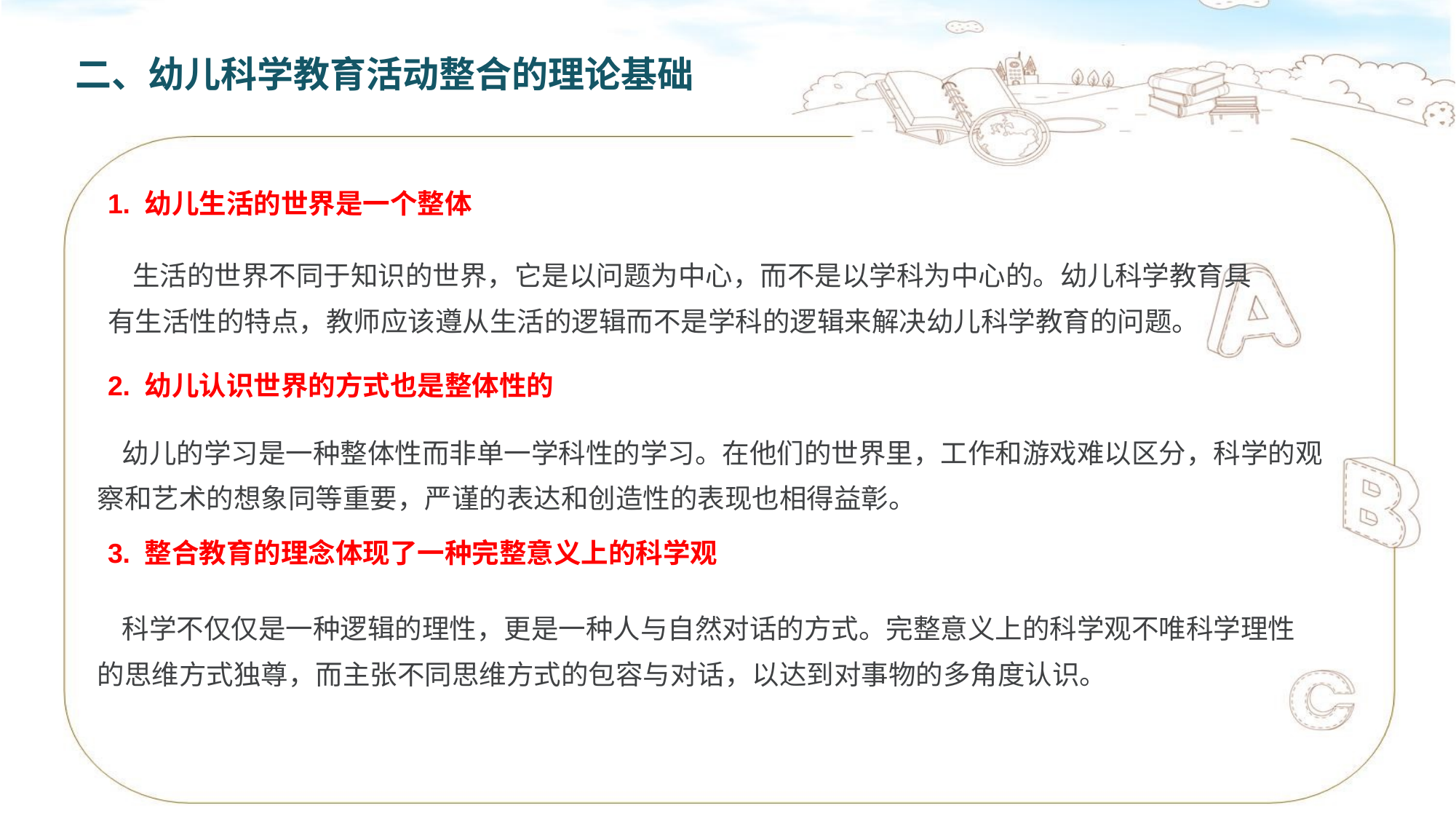

二、幼儿科学教育活动整合的理论基础
1. 幼儿生活的世界是一个整体
   生活的世界不同于知识的世界，它是以问题为中心，而不是以学科为中心的。幼儿科学教育具有生活性的特点，教师应该遵从生活的逻辑而不是学科的逻辑来解决幼儿科学教育的问题。
2. 幼儿认识世界的方式也是整体性的
   幼儿的学习是一种整体性而非单一学科性的学习。在他们的世界里，工作和游戏难以区分，科学的观察和艺术的想象同等重要，严谨的表达和创造性的表现也相得益彰。
3. 整合教育的理念体现了一种完整意义上的科学观
   科学不仅仅是一种逻辑的理性，更是一种人与自然对话的方式。完整意义上的科学观不唯科学理性
的思维方式独尊，而主张不同思维方式的包容与对话，以达到对事物的多角度认识。